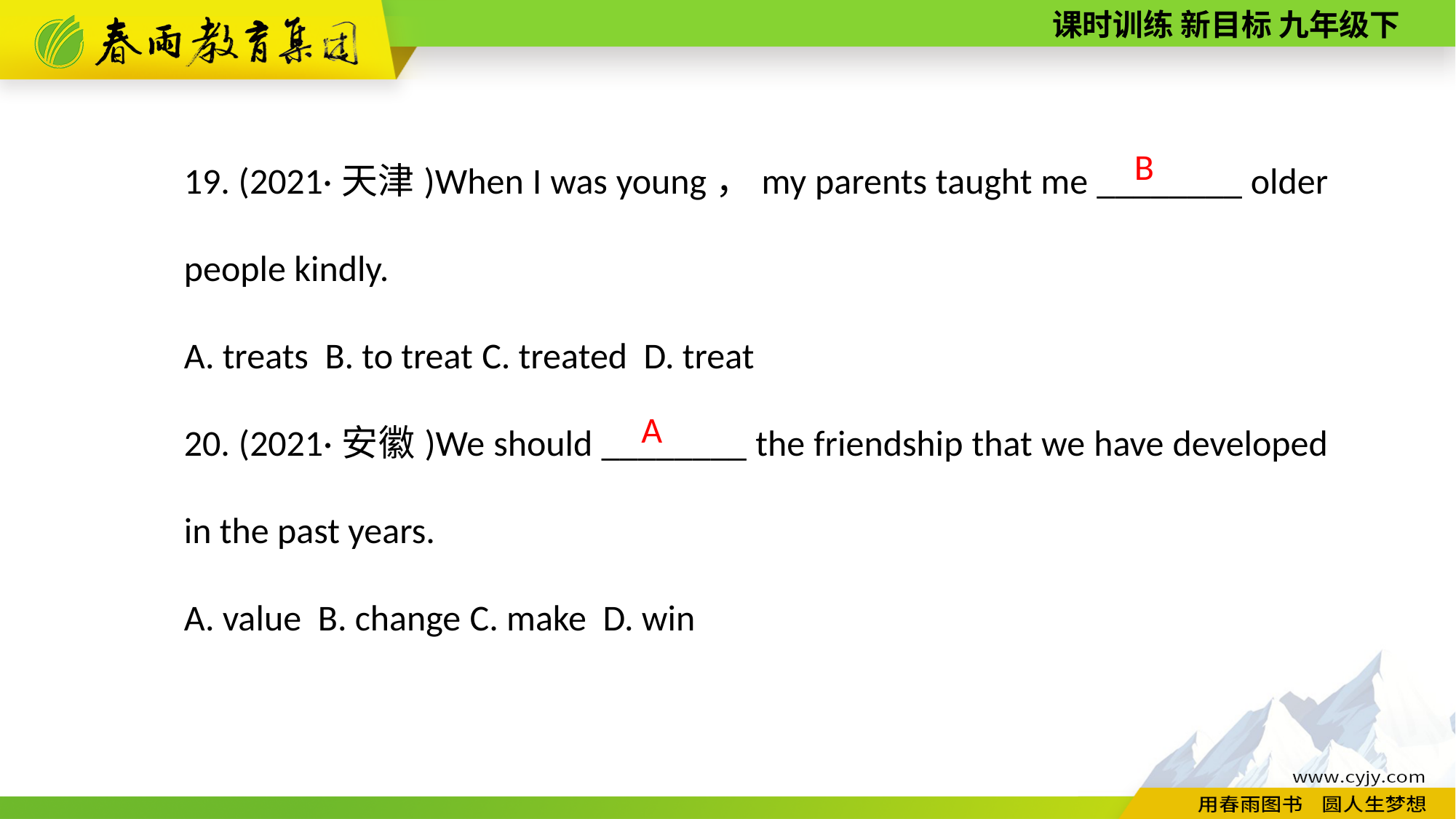

19. (2021·天津)When I was young，my parents taught me ________ older people kindly.
A. treats  B. to treat  C. treated  D. treat
20. (2021·安徽)We should ________ the friendship that we have developed in the past years.
A. value  B. change  C. make  D. win
B
A